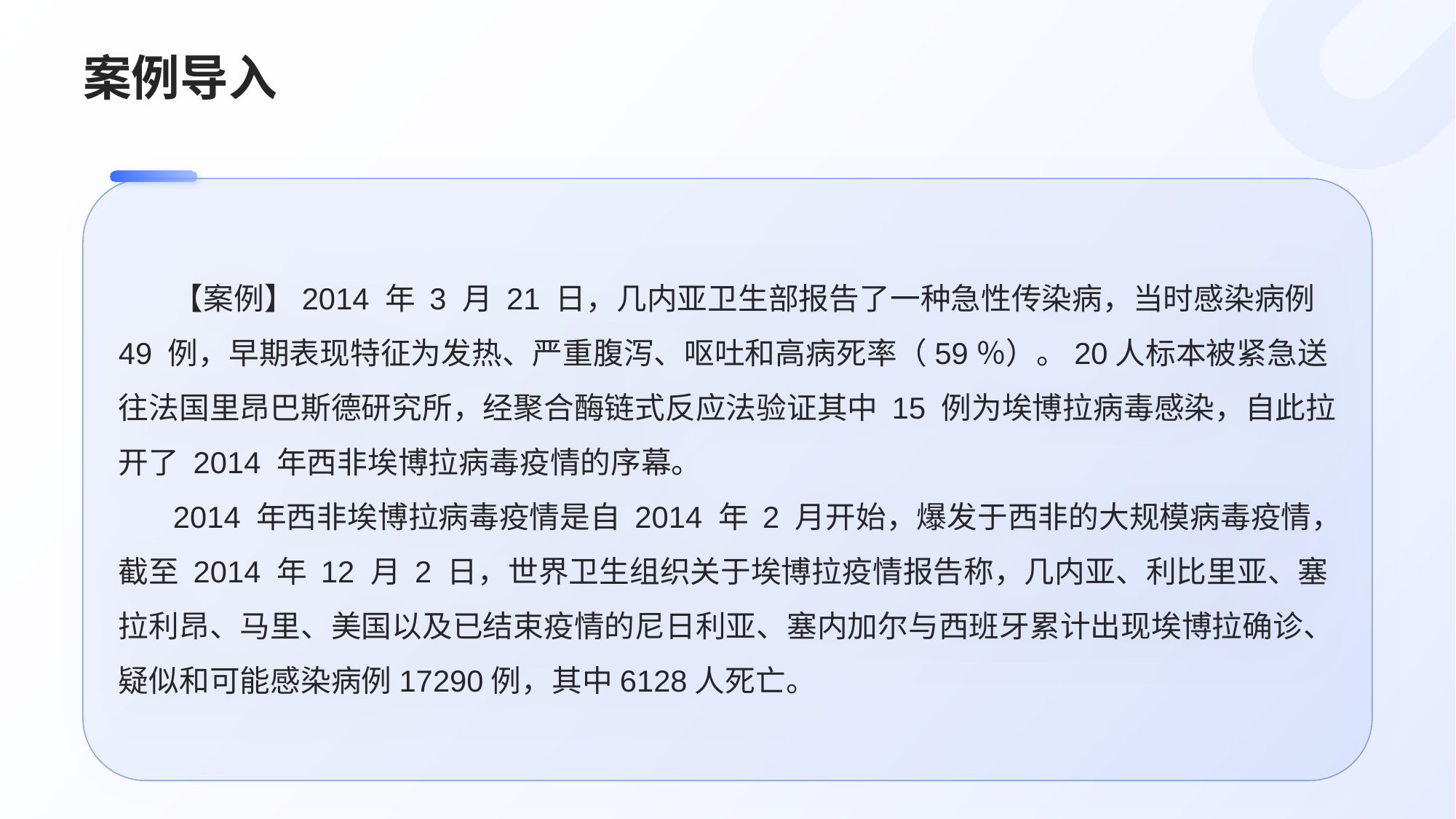

# 案例导入

【案例】2014 年 3 月 21 日，几内亚卫生部报告了一种急性传染病，当时感染病例 49 例，早期表现特征为发热、严重腹泻、呕吐和高病死率（59％）。20人标本被紧急送往法国里昂巴斯德研究所，经聚合酶链式反应法验证其中 15 例为埃博拉病毒感染，自此拉开了 2014 年西非埃博拉病毒疫情的序幕。
2014 年西非埃博拉病毒疫情是自 2014 年 2 月开始，爆发于西非的大规模病毒疫情，截至 2014 年 12 月 2 日，世界卫生组织关于埃博拉疫情报告称，几内亚、利比里亚、塞拉利昂、马里、美国以及已结束疫情的尼日利亚、塞内加尔与西班牙累计出现埃博拉确诊、疑似和可能感染病例17290例，其中6128人死亡。